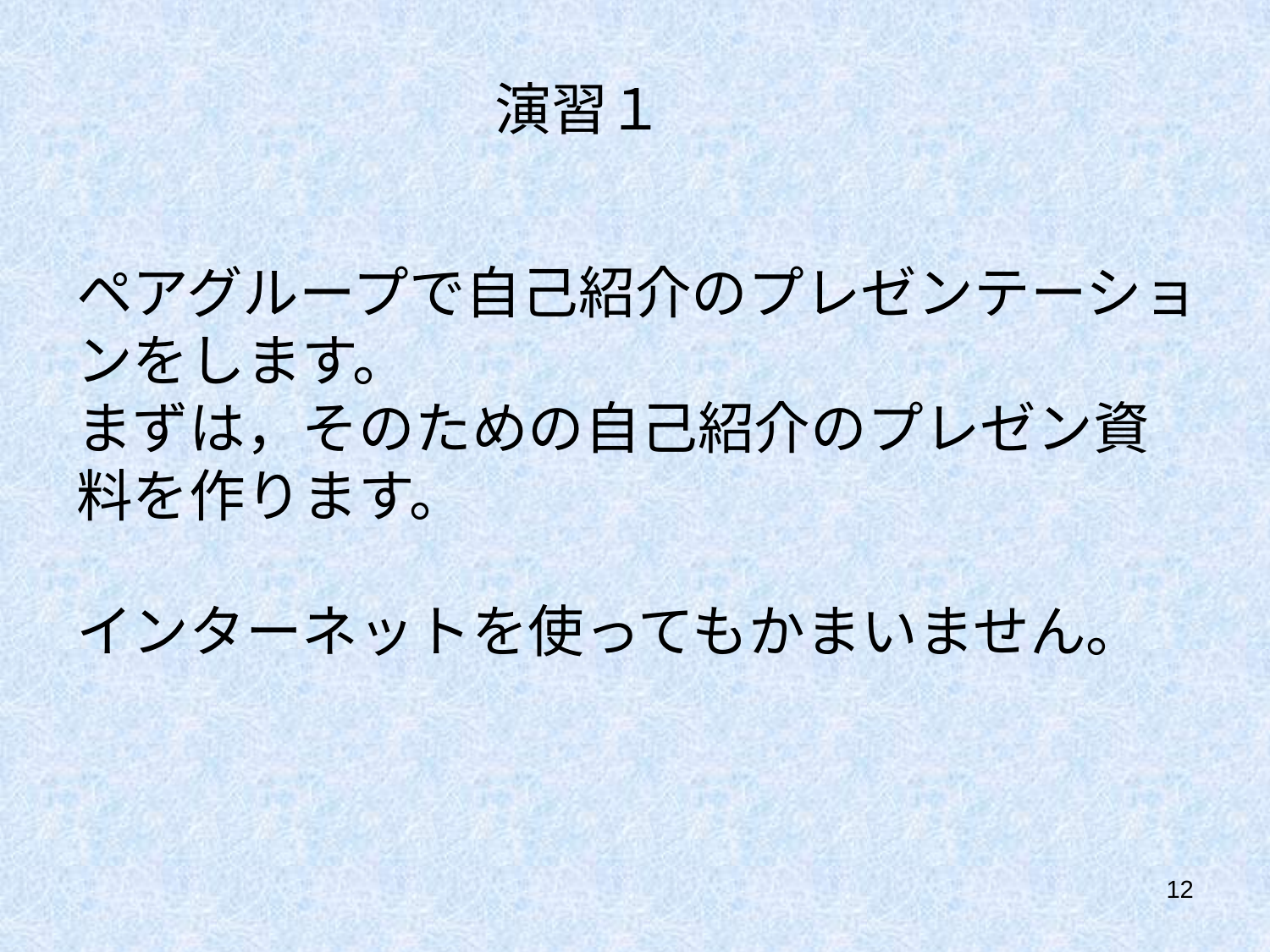

演習１
# ペアグループで自己紹介のプレゼンテーションをします。 まずは，そのための自己紹介のプレゼン資料を作ります。 インターネットを使ってもかまいません。
12